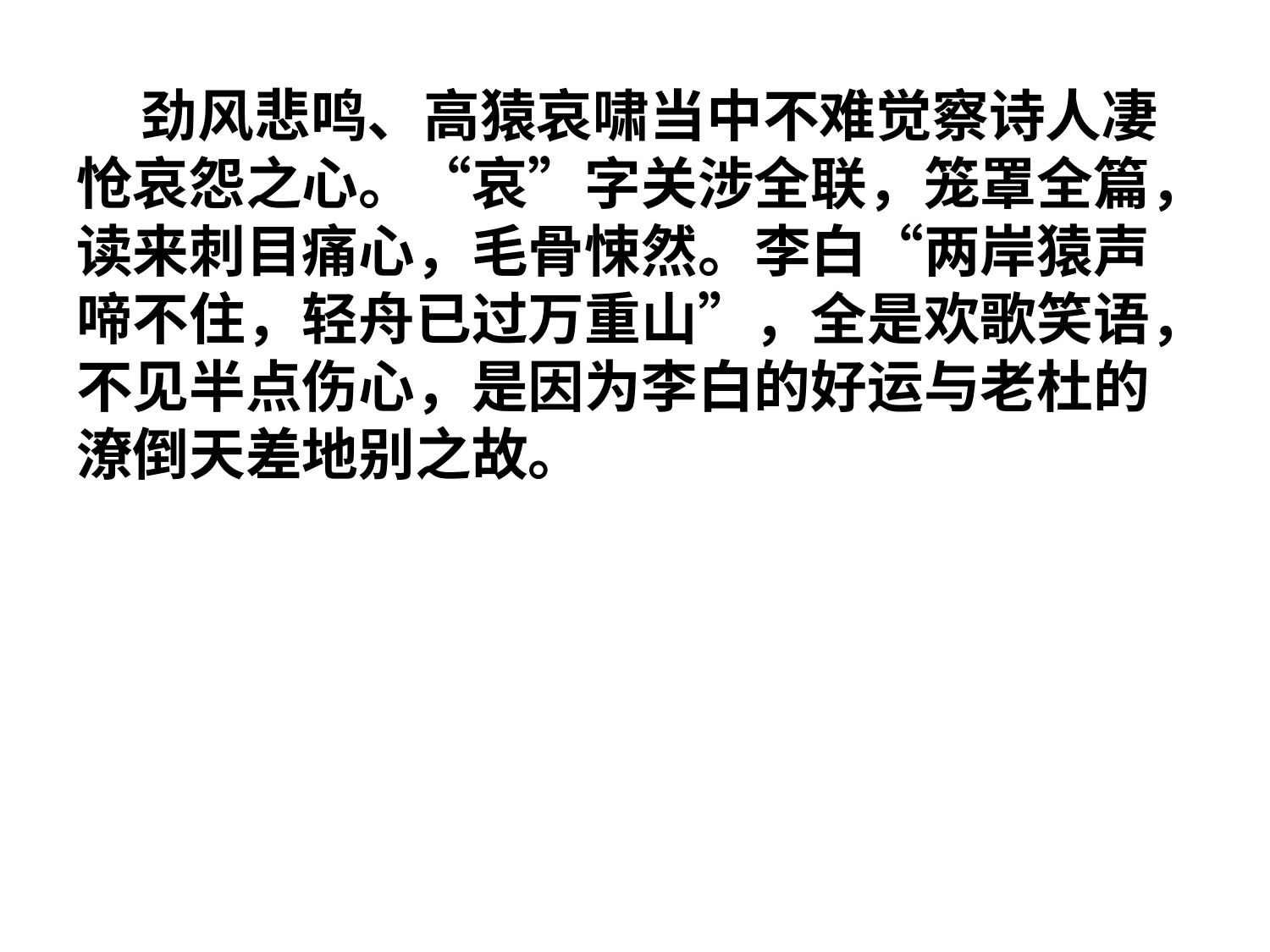

劲风悲鸣、高猿哀啸当中不难觉察诗人凄怆哀怨之心。“哀”字关涉全联，笼罩全篇，读来刺目痛心，毛骨悚然。李白“两岸猿声啼不住，轻舟已过万重山”，全是欢歌笑语，不见半点伤心，是因为李白的好运与老杜的潦倒天差地别之故。